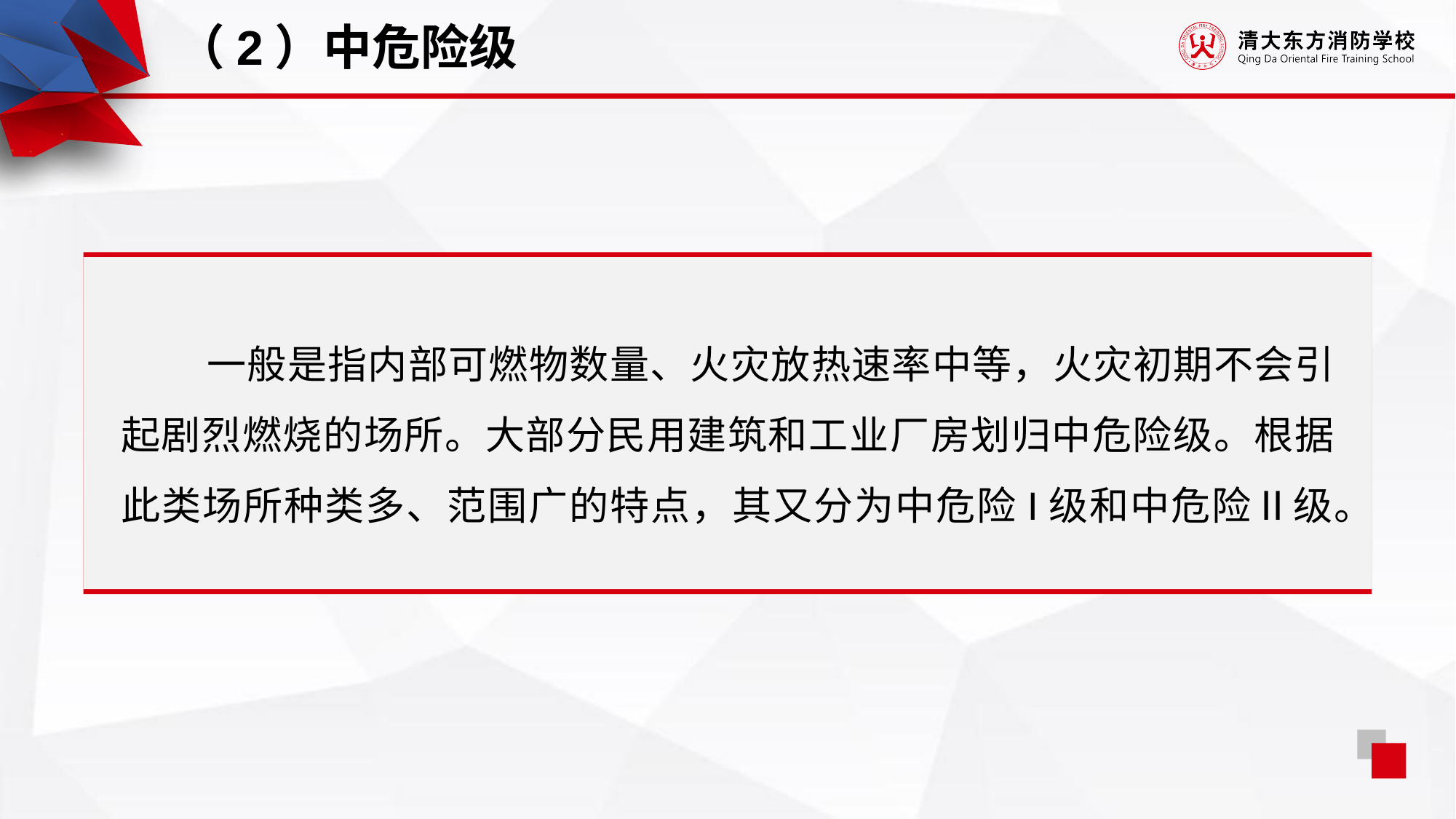

（2）中危险级

一般是指内部可燃物数量、火灾放热速率中等，火灾初期不会引起剧烈燃烧的场所。大部分民用建筑和工业厂房划归中危险级。根据此类场所种类多、范围广的特点，其又分为中危险I级和中危险Ⅱ级。